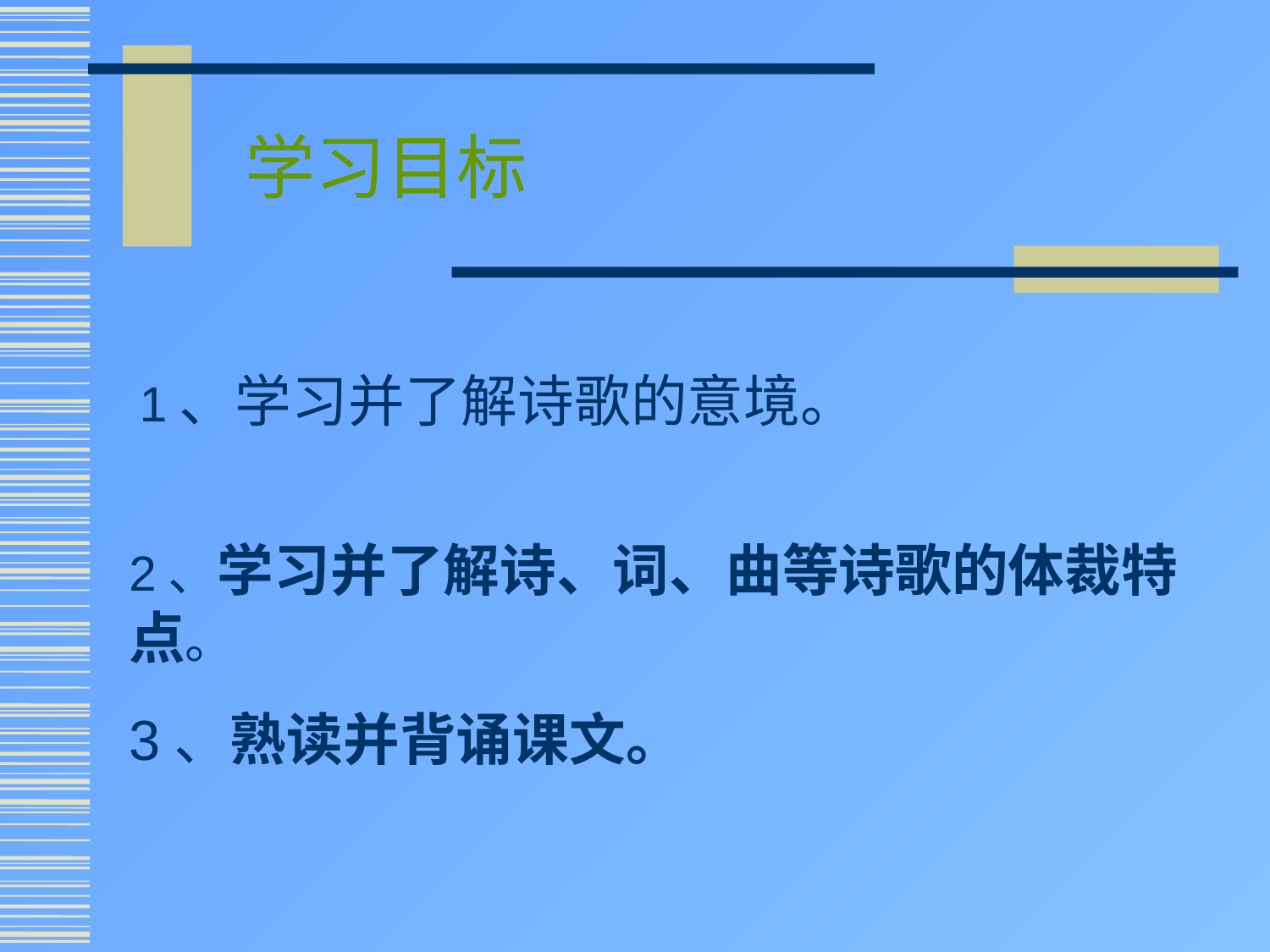

学习目标
1、学习并了解诗歌的意境。
2、学习并了解诗、词、曲等诗歌的体裁特点。
3、熟读并背诵课文。